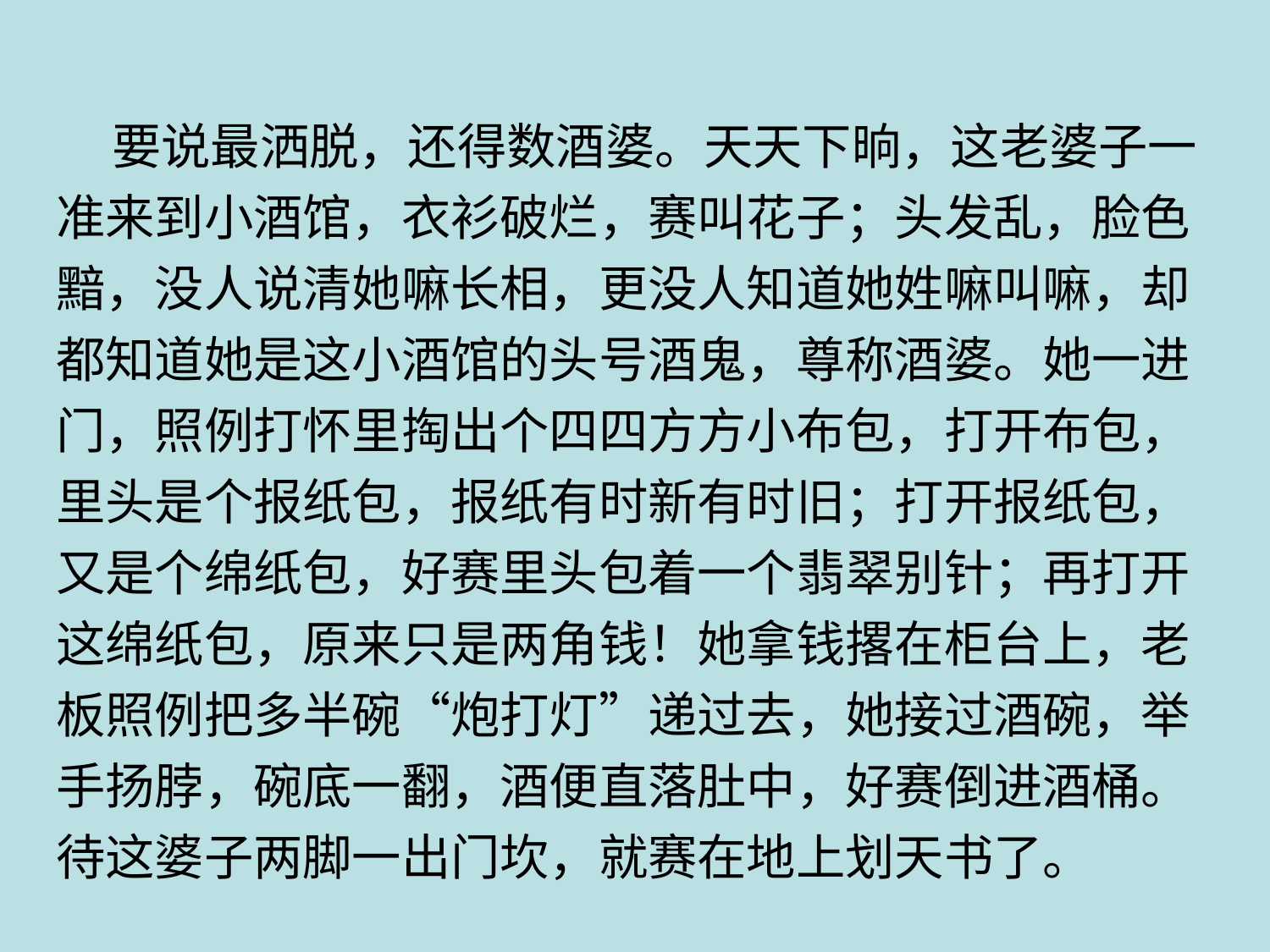

要说最洒脱，还得数酒婆。天天下晌，这老婆子一准来到小酒馆，衣衫破烂，赛叫花子；头发乱，脸色黯，没人说清她嘛长相，更没人知道她姓嘛叫嘛，却都知道她是这小酒馆的头号酒鬼，尊称酒婆。她一进门，照例打怀里掏出个四四方方小布包，打开布包，里头是个报纸包，报纸有时新有时旧；打开报纸包，又是个绵纸包，好赛里头包着一个翡翠别针；再打开这绵纸包，原来只是两角钱！她拿钱撂在柜台上，老板照例把多半碗“炮打灯”递过去，她接过酒碗，举手扬脖，碗底一翻，酒便直落肚中，好赛倒进酒桶。待这婆子两脚一出门坎，就赛在地上划天书了。